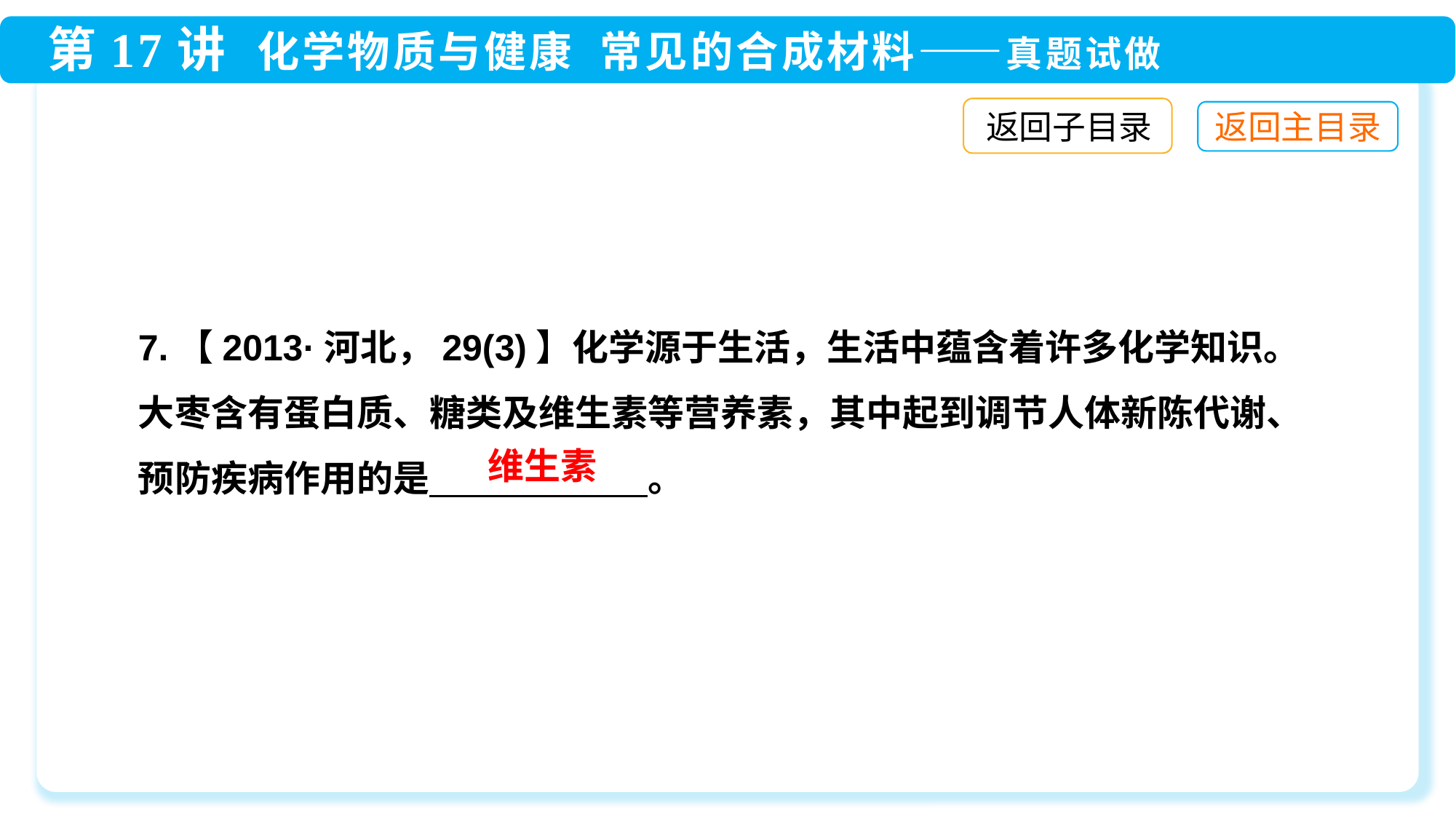

返回子目录
7.【2013·河北，29(3)】化学源于生活，生活中蕴含着许多化学知识。大枣含有蛋白质、糖类及维生素等营养素，其中起到调节人体新陈代谢、预防疾病作用的是　　　　　　。
维生素